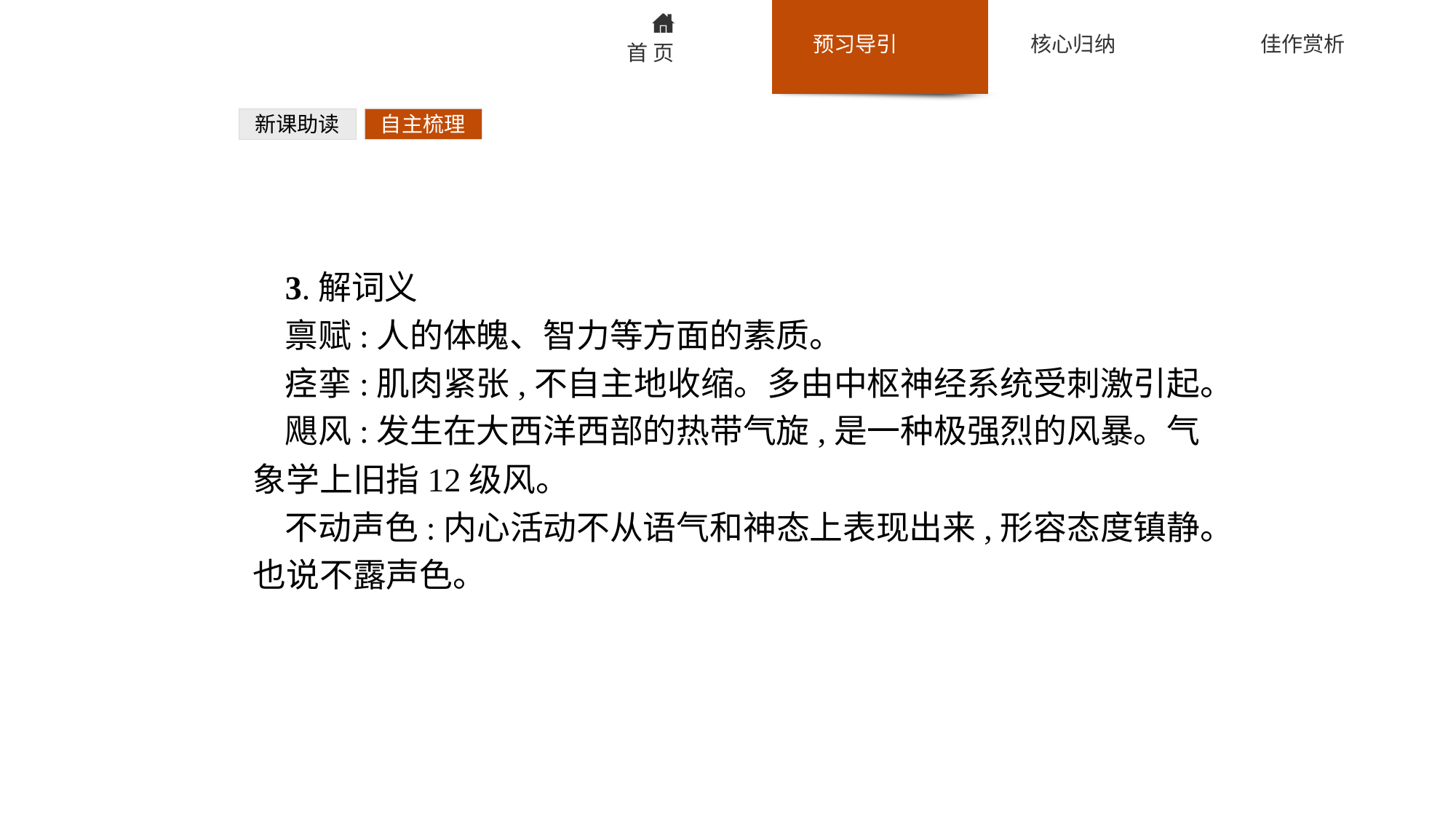

新课助读
自主梳理
3.解词义
禀赋:人的体魄、智力等方面的素质。
痉挛:肌肉紧张,不自主地收缩。多由中枢神经系统受刺激引起。
飓风:发生在大西洋西部的热带气旋,是一种极强烈的风暴。气象学上旧指12级风。
不动声色:内心活动不从语气和神态上表现出来,形容态度镇静。也说不露声色。